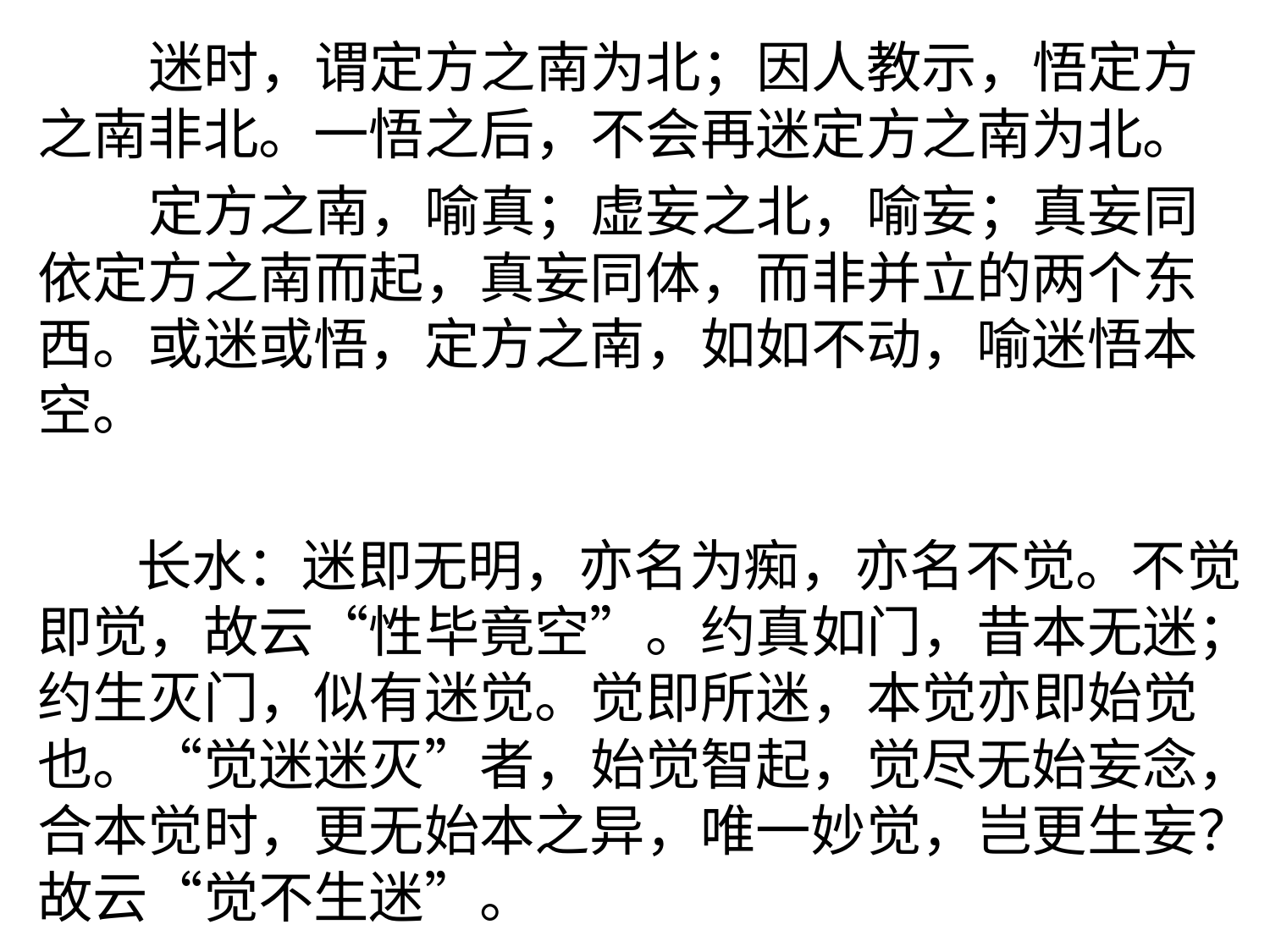

迷时，谓定方之南为北；因人教示，悟定方之南非北。一悟之后，不会再迷定方之南为北。
        定方之南，喻真；虚妄之北，喻妄；真妄同依定方之南而起，真妄同体，而非并立的两个东西。或迷或悟，定方之南，如如不动，喻迷悟本空。

       长水：迷即无明，亦名为痴，亦名不觉。不觉即觉，故云“性毕竟空”。约真如门，昔本无迷；约生灭门，似有迷觉。觉即所迷，本觉亦即始觉也。“觉迷迷灭”者，始觉智起，觉尽无始妄念，合本觉时，更无始本之异，唯一妙觉，岂更生妄？故云“觉不生迷”。